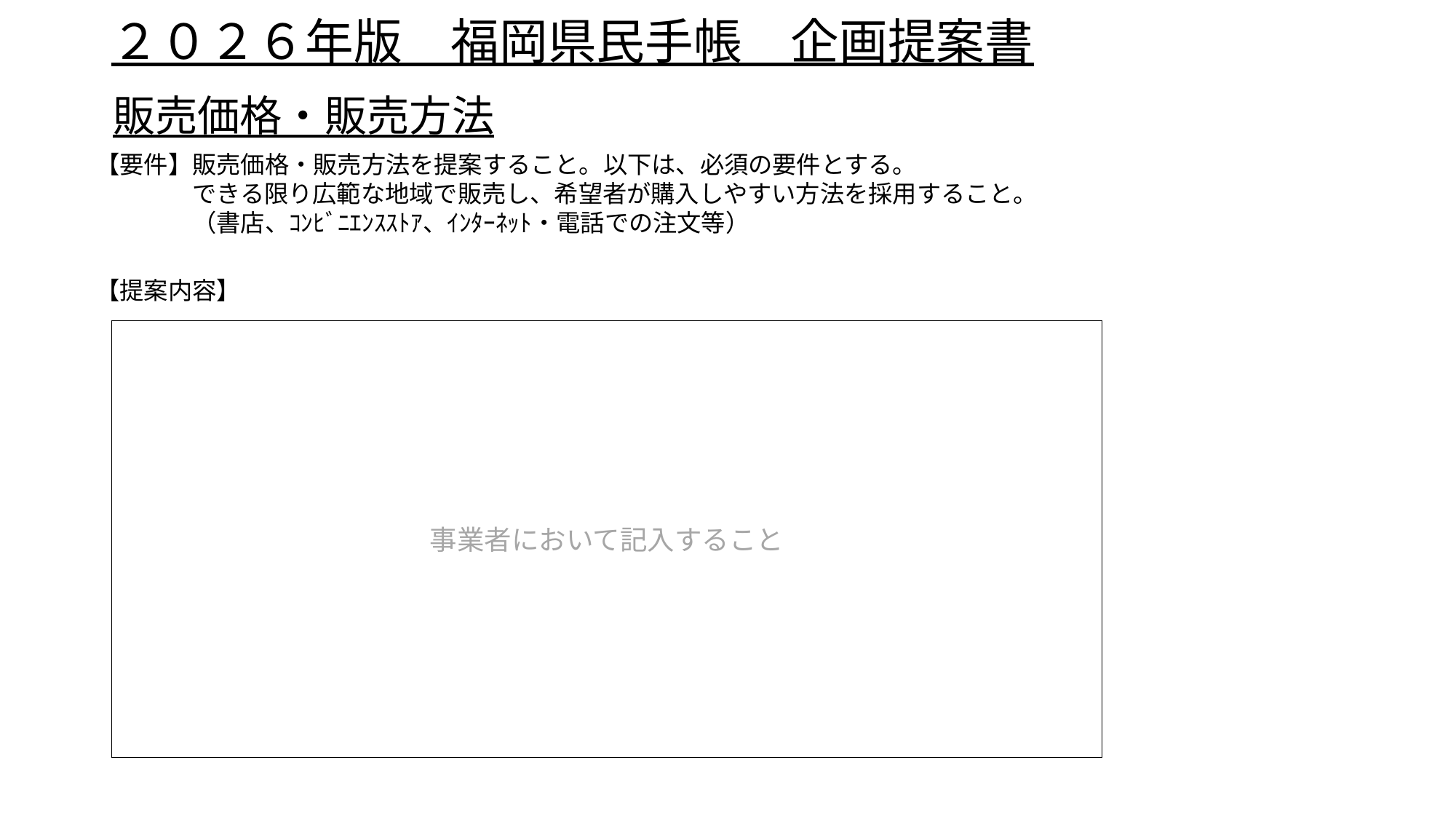

# ２０２６年版　福岡県民手帳　企画提案書
販売価格・販売方法
【要件】販売価格・販売方法を提案すること。以下は、必須の要件とする。
　　　　できる限り広範な地域で販売し、希望者が購入しやすい方法を採用すること。
　　　　（書店、ｺﾝﾋﾞﾆｴﾝｽｽﾄｱ、ｲﾝﾀｰﾈｯﾄ・電話での注文等）

【提案内容】

事業者において記入すること